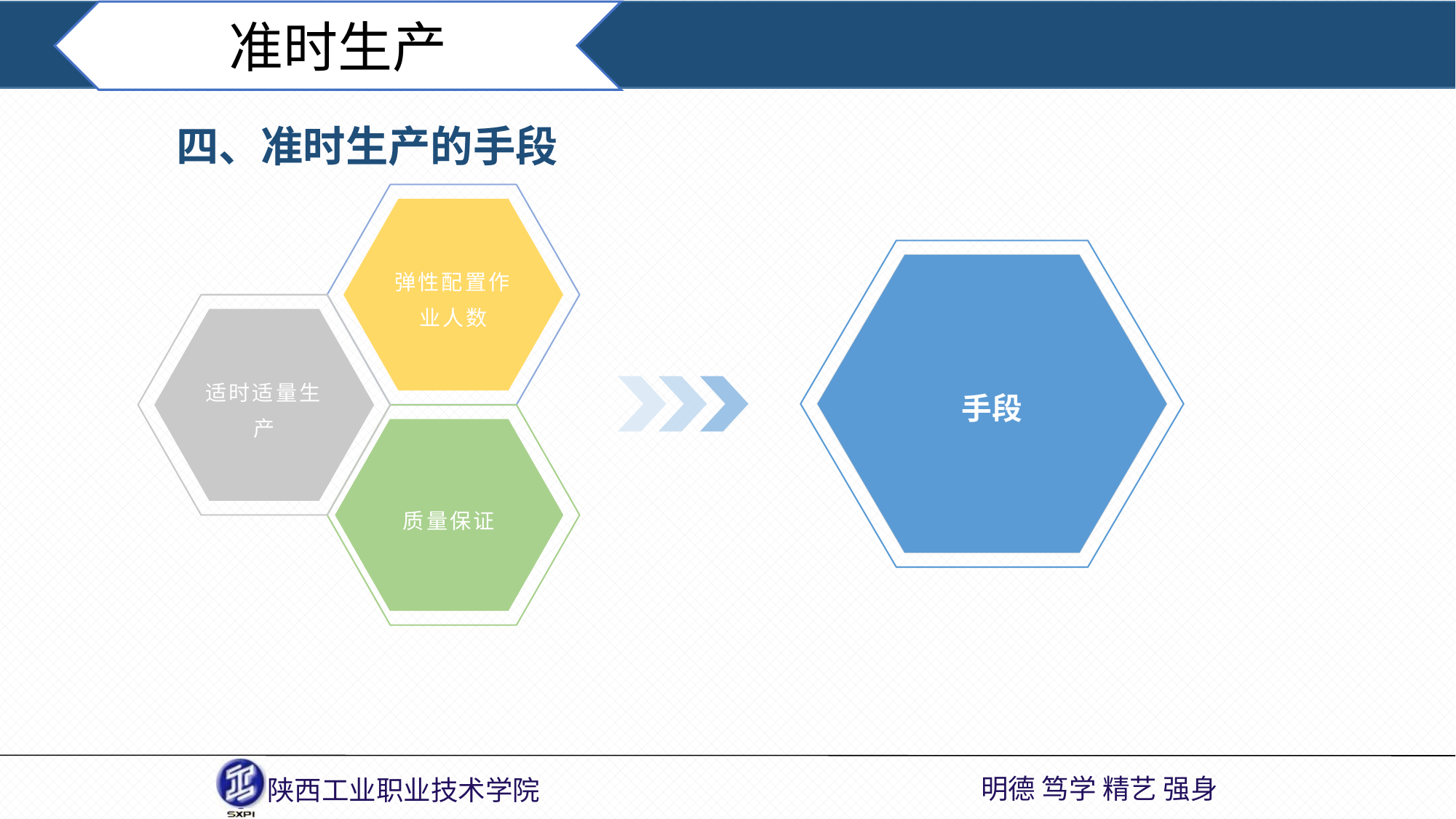

准时生产
四、准时生产的手段

弹性配置作业人数

手段

适时适量生产

质量保证